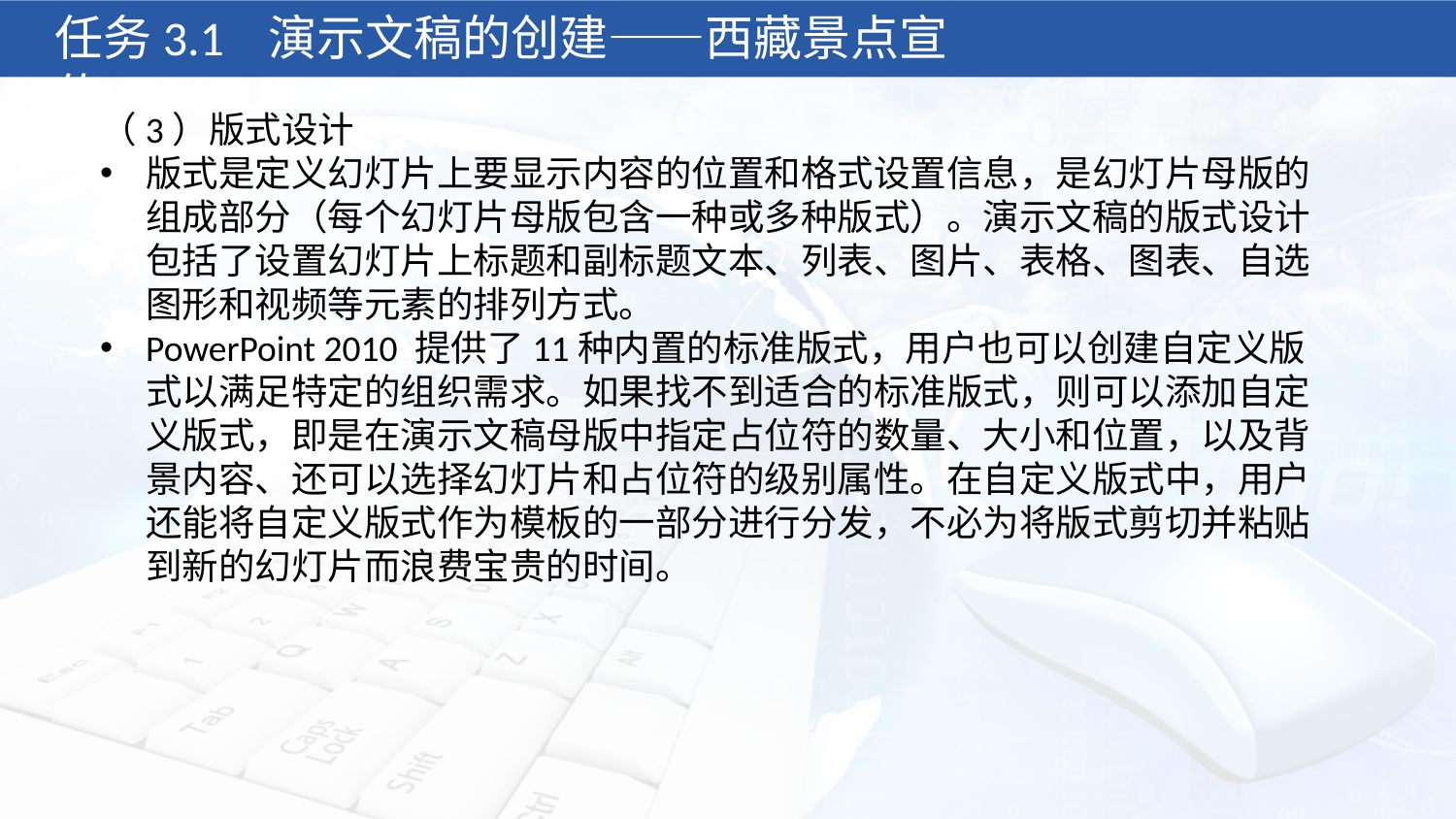

任务3.1   演示文稿的创建——西藏景点宣传
（3）版式设计
版式是定义幻灯片上要显示内容的位置和格式设置信息，是幻灯片母版的组成部分（每个幻灯片母版包含一种或多种版式）。演示文稿的版式设计包括了设置幻灯片上标题和副标题文本、列表、图片、表格、图表、自选图形和视频等元素的排列方式。
PowerPoint 2010 提供了11种内置的标准版式，用户也可以创建自定义版式以满足特定的组织需求。如果找不到适合的标准版式，则可以添加自定义版式，即是在演示文稿母版中指定占位符的数量、大小和位置，以及背景内容、还可以选择幻灯片和占位符的级别属性。在自定义版式中，用户还能将自定义版式作为模板的一部分进行分发，不必为将版式剪切并粘贴到新的幻灯片而浪费宝贵的时间。